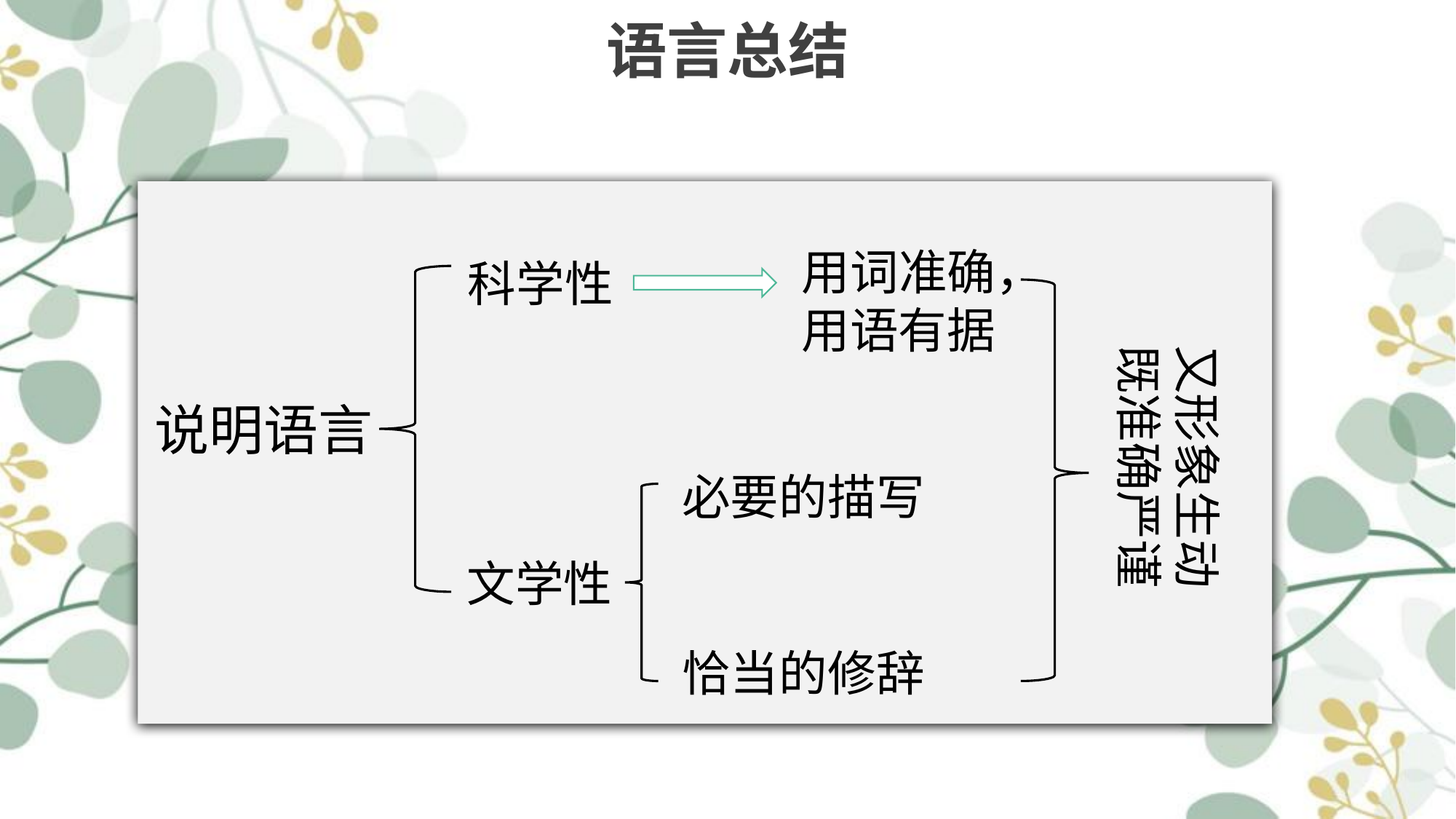

语言总结

用词准确，用语有据
科学性

又形象生动
既准确严谨
说明语言
必要的描写

文学性
恰当的修辞